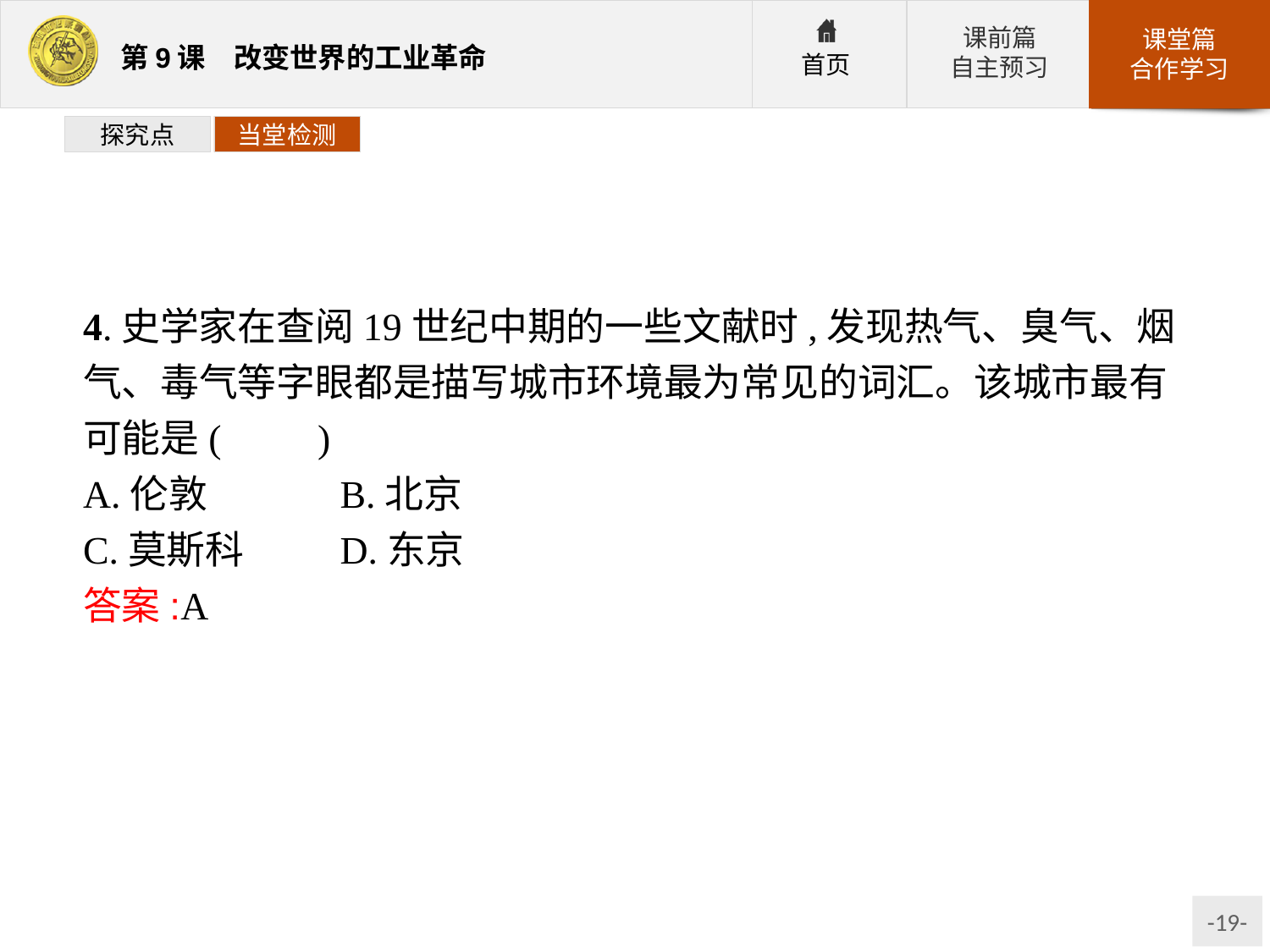

探究点
当堂检测
4.史学家在查阅19世纪中期的一些文献时,发现热气、臭气、烟气、毒气等字眼都是描写城市环境最为常见的词汇。该城市最有可能是(　　)
A.伦敦		B.北京
C.莫斯科	D.东京
答案:A